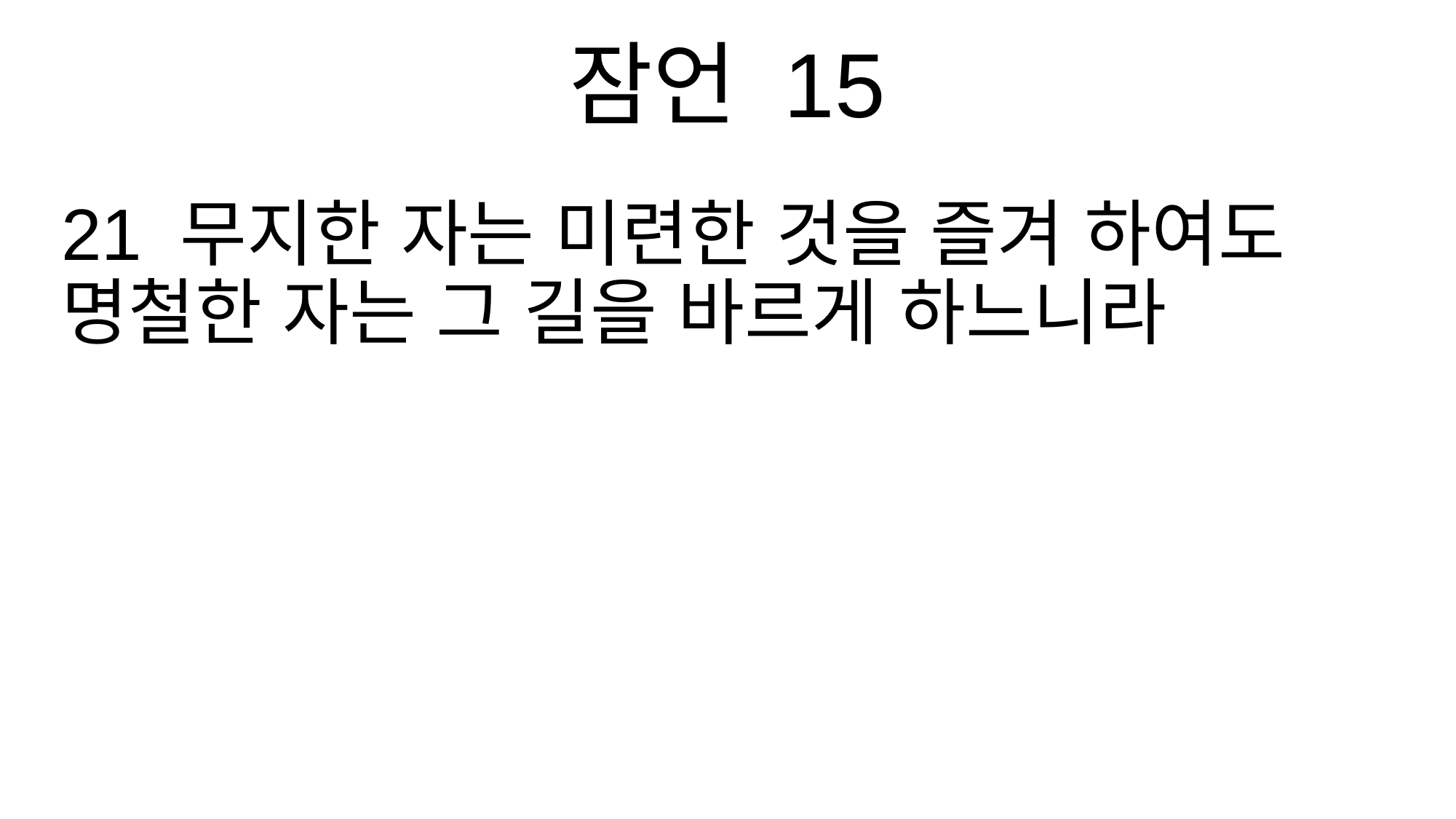

잠언 15
21 무지한 자는 미련한 것을 즐겨 하여도 명철한 자는 그 길을 바르게 하느니라